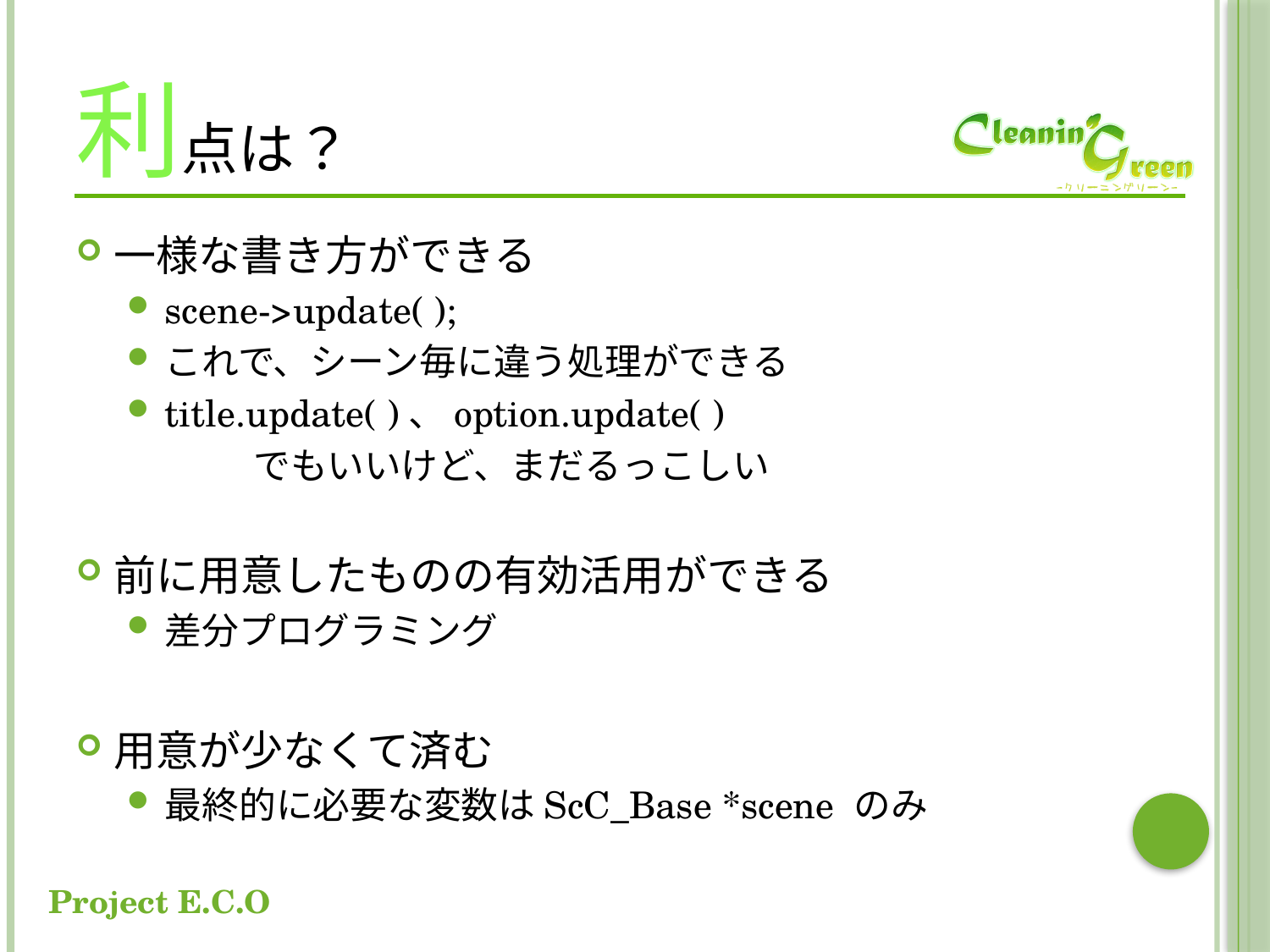

# 利点は？
一様な書き方ができる
scene->update( );
これで、シーン毎に違う処理ができる
title.update( )、option.update( )
	でもいいけど、まだるっこしい

前に用意したものの有効活用ができる
差分プログラミング

用意が少なくて済む
最終的に必要な変数はScC_Base *scene のみ